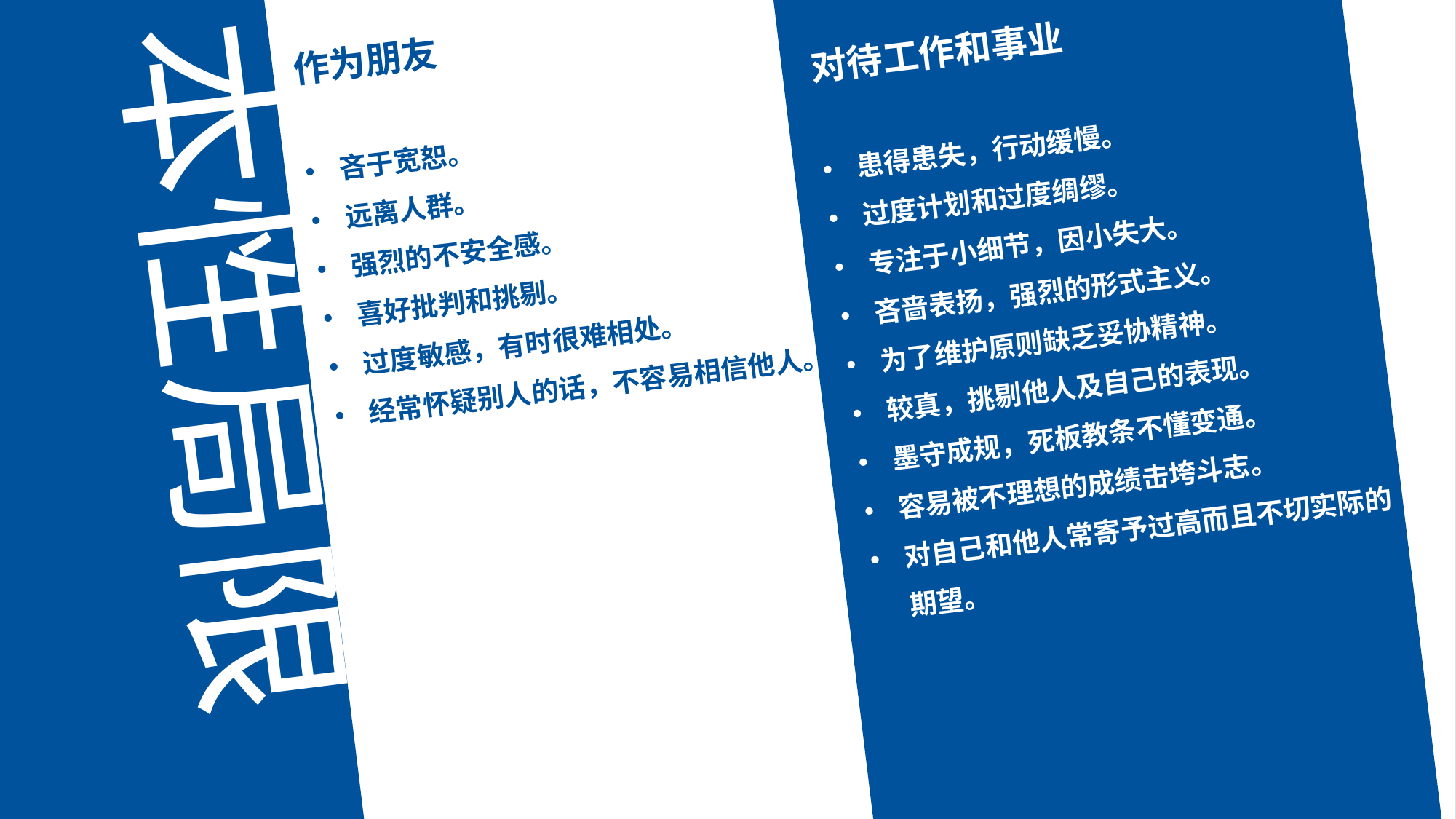

对待工作和事业

患得患失，行动缓慢。
过度计划和过度绸缪。
专注于小细节，因小失大。
吝啬表扬，强烈的形式主义。
为了维护原则缺乏妥协精神。
较真，挑剔他人及自己的表现。
墨守成规，死板教条不懂变通。
容易被不理想的成绩击垮斗志。
对自己和他人常寄予过高而且不切实际的期望。
作为朋友

吝于宽恕。
远离人群。
强烈的不安全感。
喜好批判和挑剔。
过度敏感，有时很难相处。
经常怀疑别人的话，不容易相信他人。
本性局限